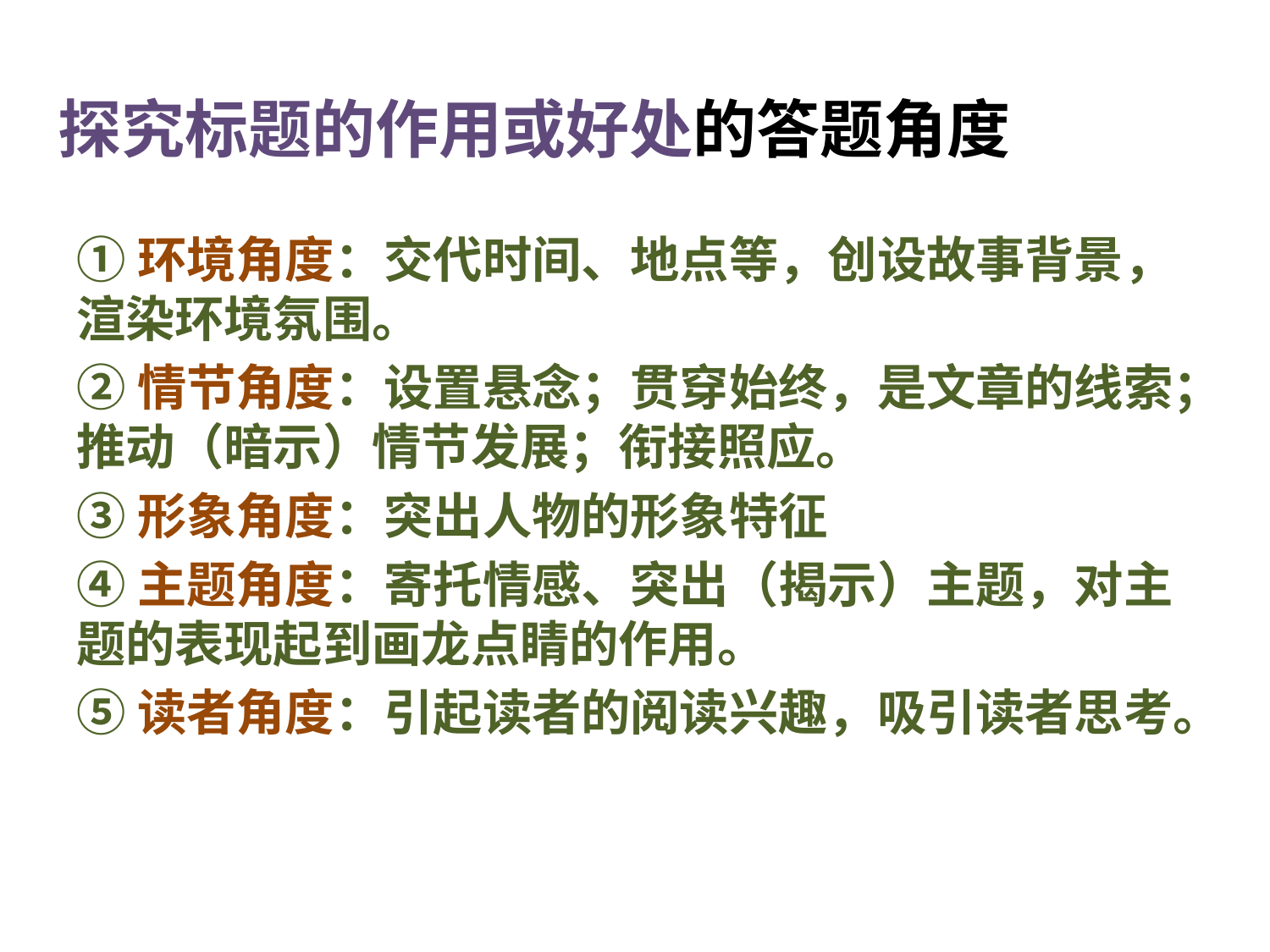

# 探究标题的作用或好处的答题角度
①环境角度：交代时间、地点等，创设故事背景，渲染环境氛围。
②情节角度：设置悬念；贯穿始终，是文章的线索；推动（暗示）情节发展；衔接照应。
③形象角度：突出人物的形象特征
④主题角度：寄托情感、突出（揭示）主题，对主题的表现起到画龙点睛的作用。
⑤读者角度：引起读者的阅读兴趣，吸引读者思考。